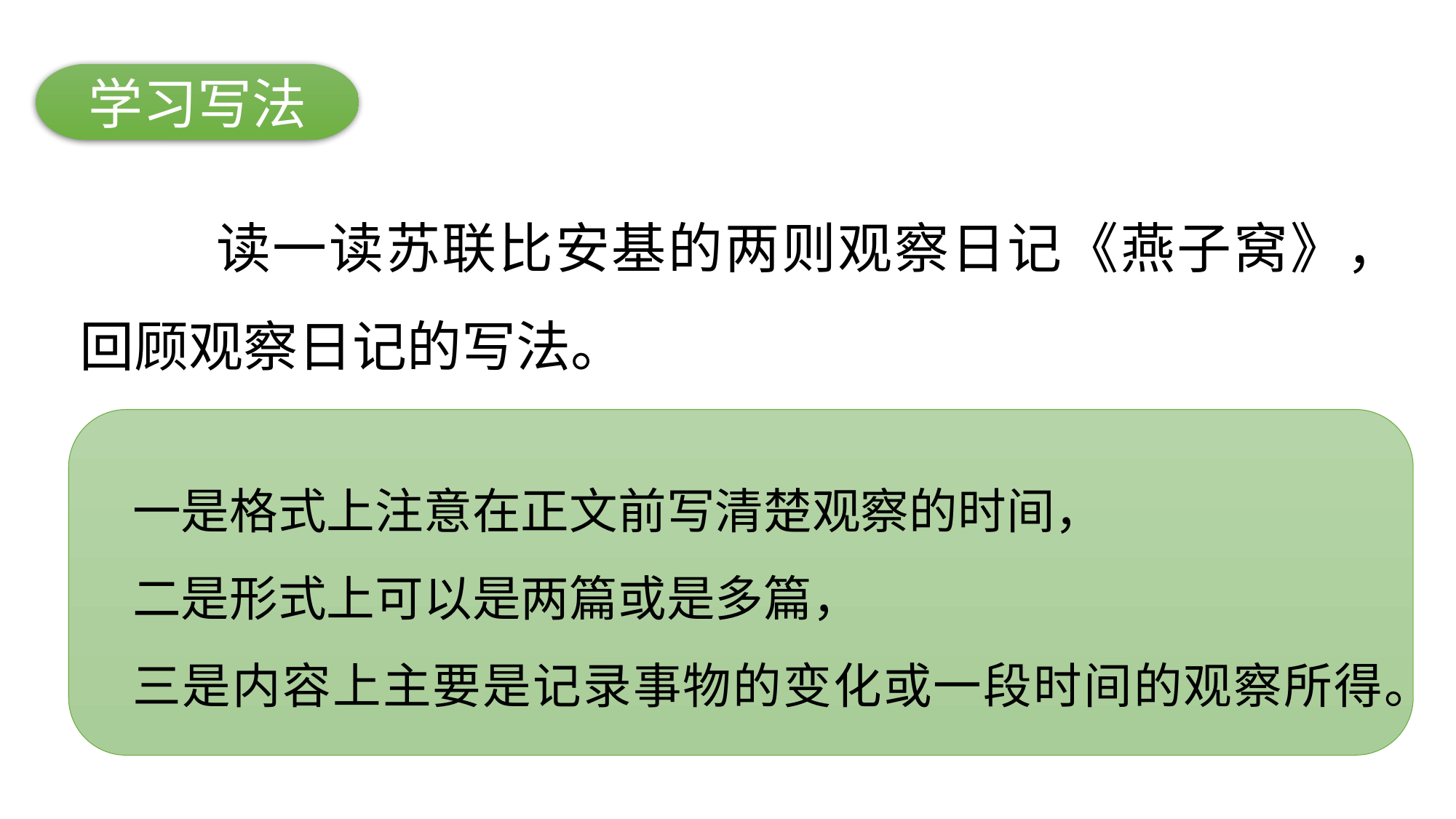

学习写法
      读一读苏联比安基的两则观察日记《燕子窝》，回顾观察日记的写法。
一是格式上注意在正文前写清楚观察的时间，
二是形式上可以是两篇或是多篇，
三是内容上主要是记录事物的变化或一段时间的观察所得。